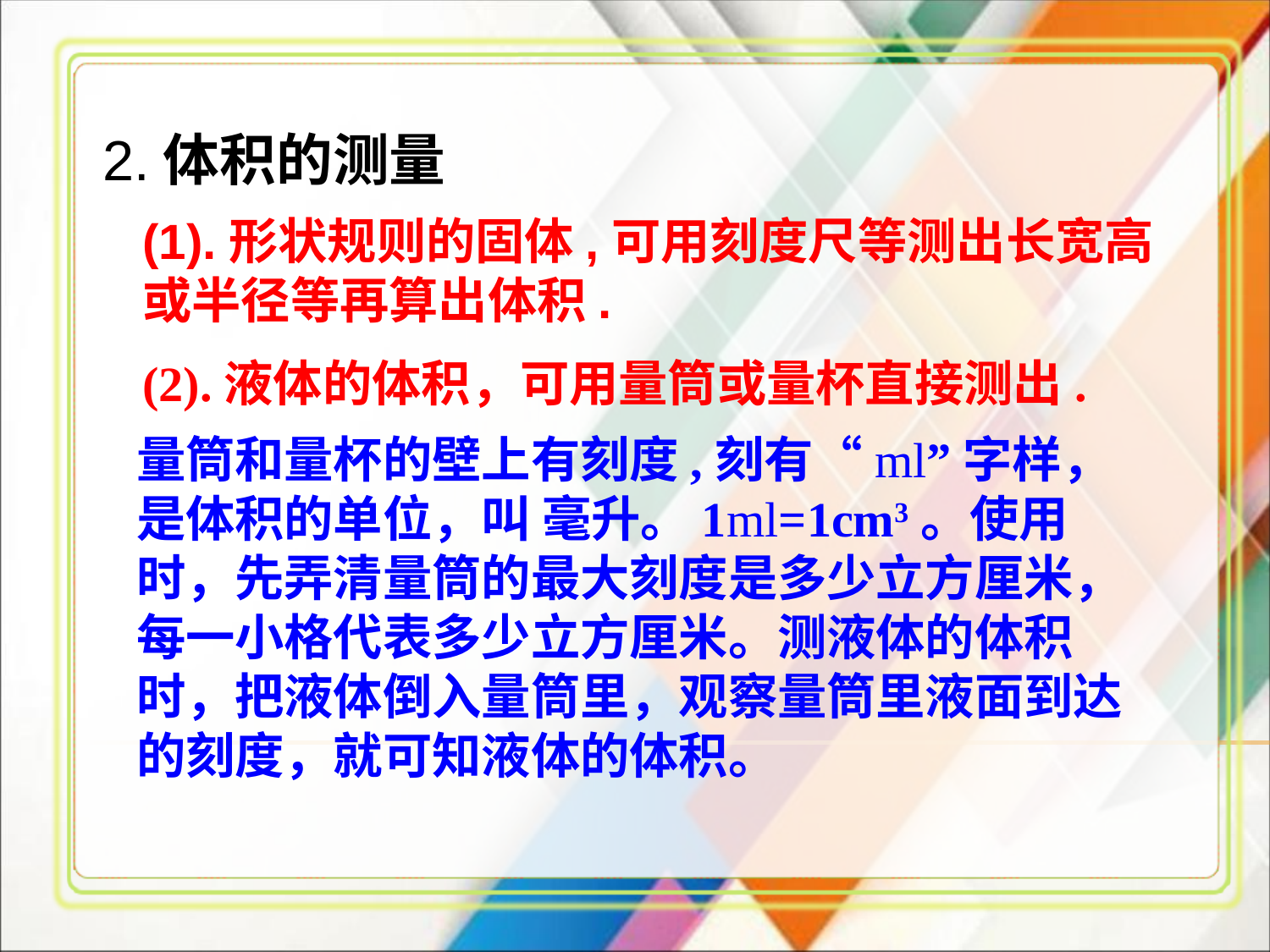

2.体积的测量
(1).形状规则的固体,可用刻度尺等测出长宽高或半径等再算出体积.
(2).液体的体积，可用量筒或量杯直接测出.
量筒和量杯的壁上有刻度,刻有“ml”字样，是体积的单位，叫 毫升。1ml=1cm3。使用时，先弄清量筒的最大刻度是多少立方厘米，每一小格代表多少立方厘米。测液体的体积时，把液体倒入量筒里，观察量筒里液面到达的刻度，就可知液体的体积。